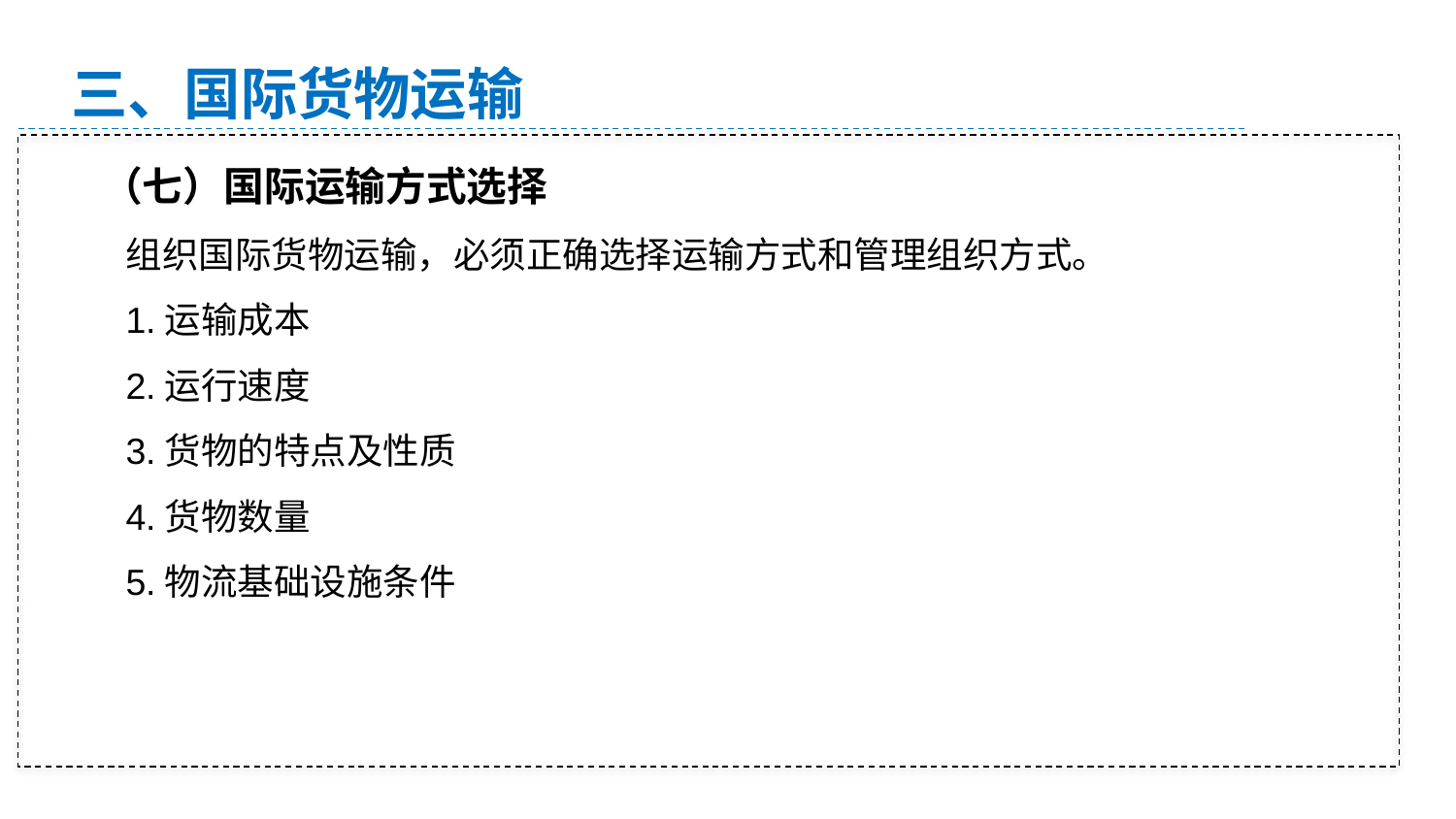

三、国际货物运输

（七）国际运输方式选择
组织国际货物运输，必须正确选择运输方式和管理组织方式。
1.运输成本
2.运行速度
3.货物的特点及性质
4.货物数量
5.物流基础设施条件